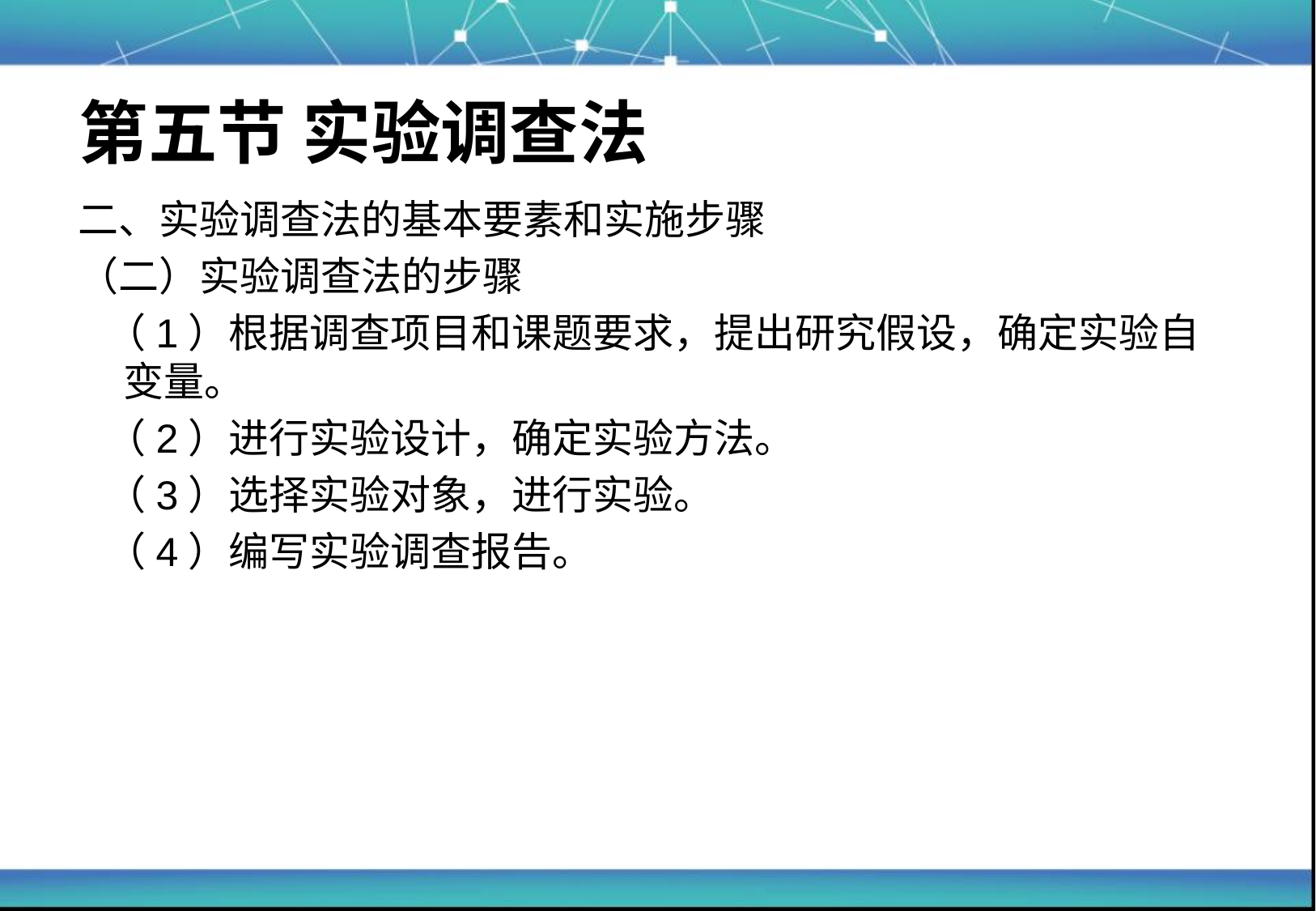

# 第五节 实验调查法
二、实验调查法的基本要素和实施步骤
（二）实验调查法的步骤
  （1）根据调查项目和课题要求，提出研究假设，确定实验自变量。
  （2）进行实验设计，确定实验方法。
  （3）选择实验对象，进行实验。
  （4）编写实验调查报告。